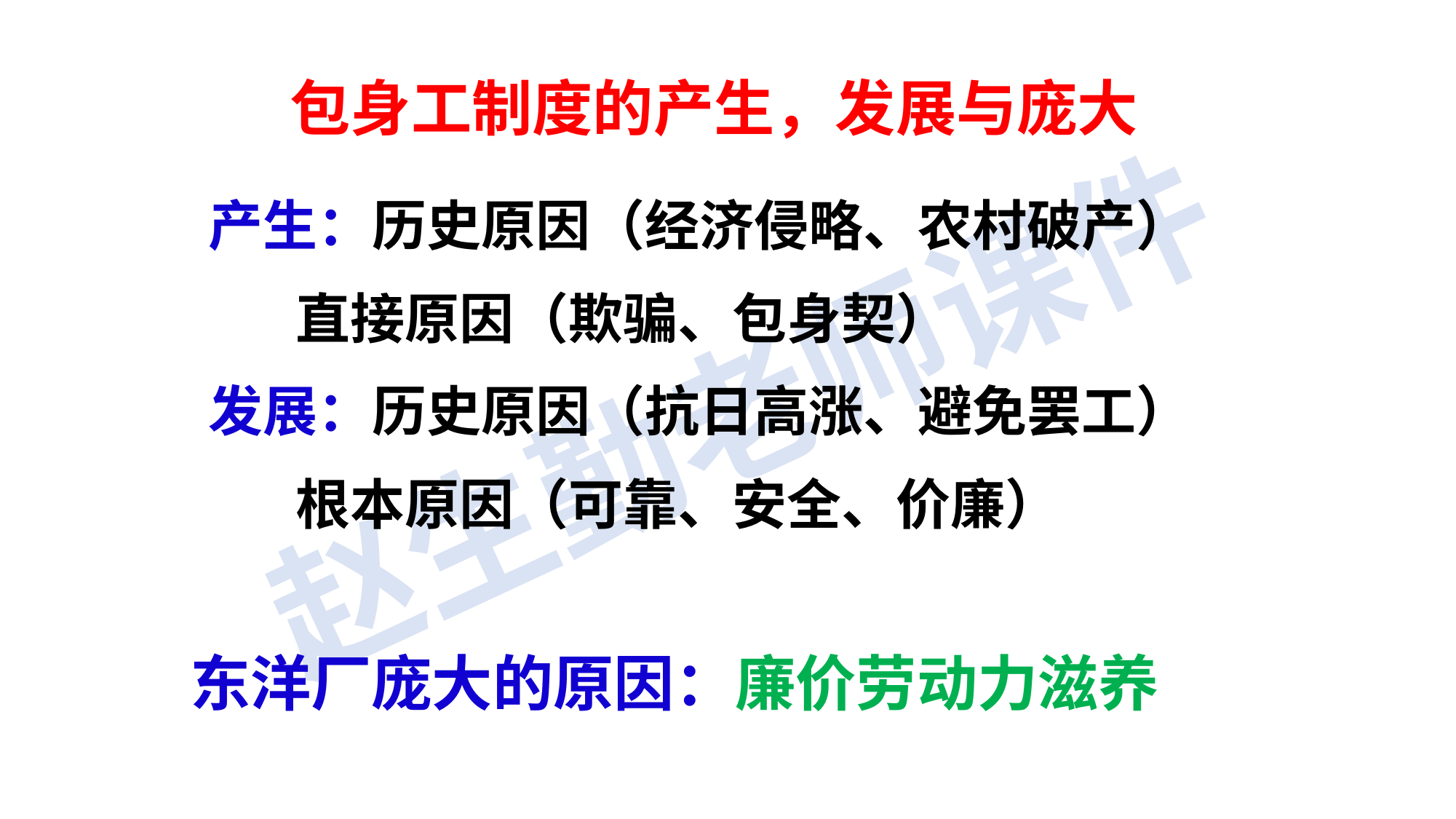

包身工制度的产生，发展与庞大
产生：历史原因（经济侵略、农村破产）
      直接原因（欺骗、包身契）
发展：历史原因（抗日高涨、避免罢工）
      根本原因（可靠、安全、价廉）
东洋厂庞大的原因：廉价劳动力滋养